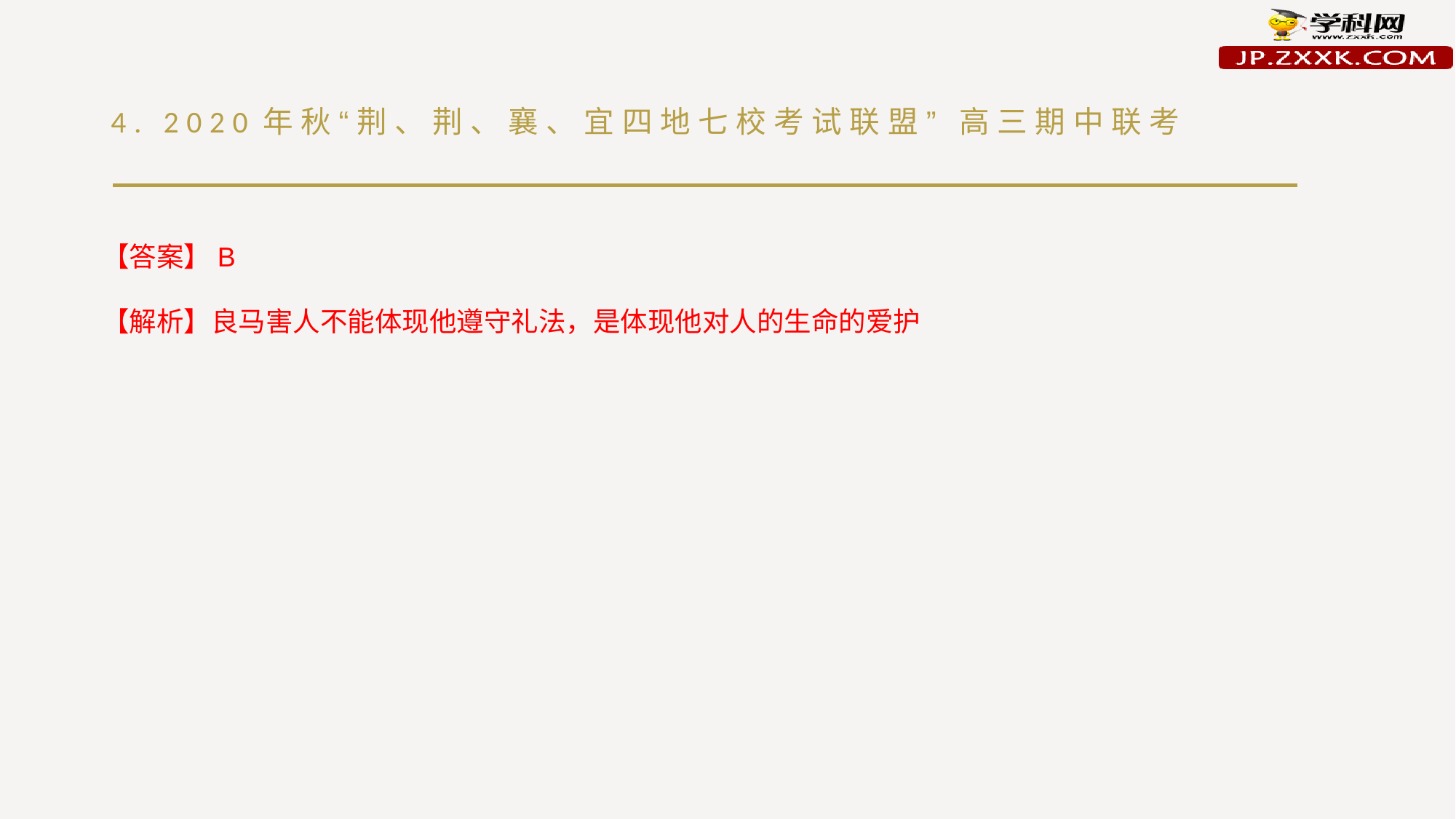

# 4. 2020年秋“荆、荆、襄、宜四地七校考试联盟” 高三期中联考
【答案】B
【解析】良马害人不能体现他遵守礼法，是体现他对人的生命的爱护